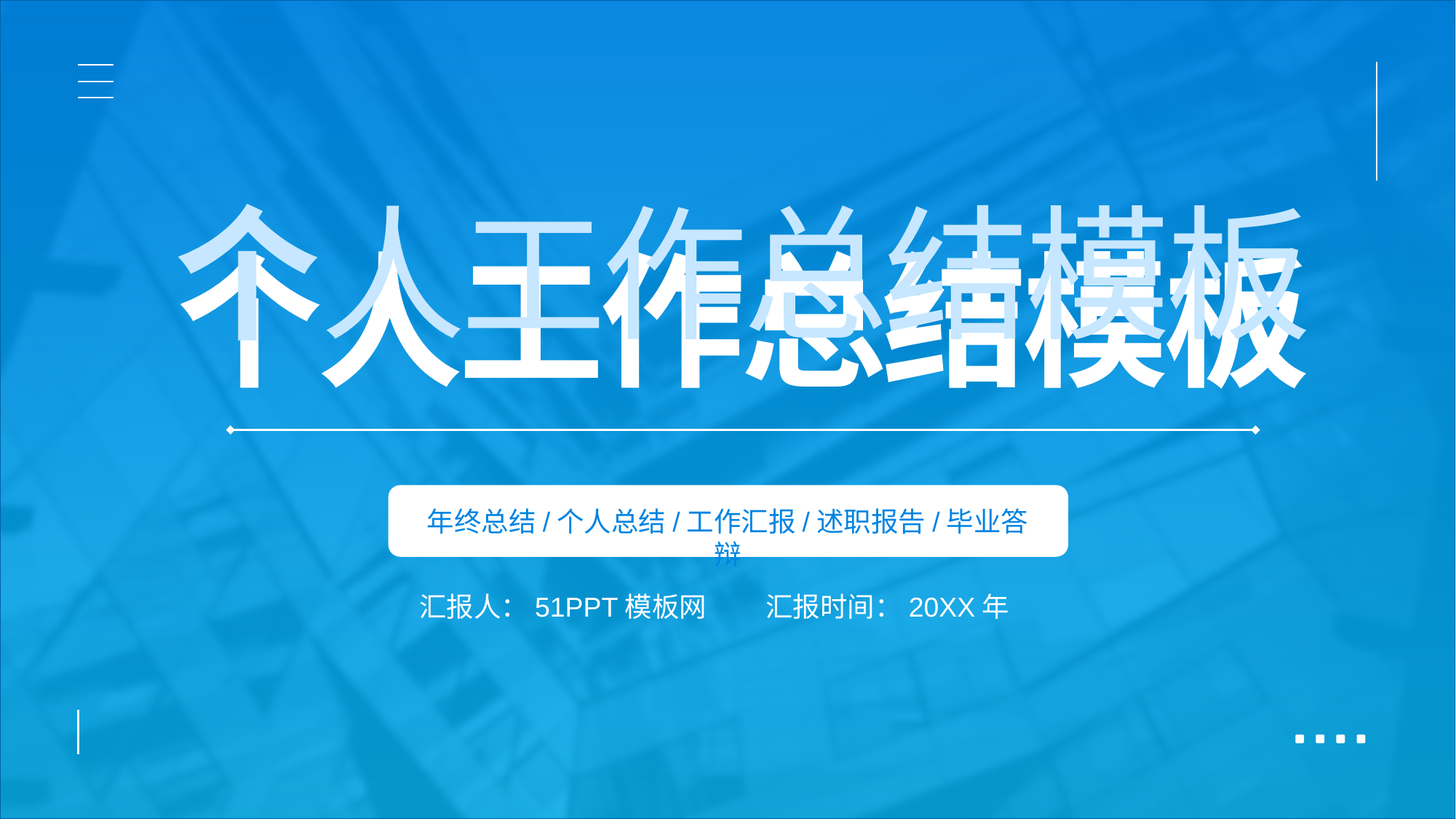

个人工作总结模板
个人工作总结模板

年终总结/个人总结/工作汇报/述职报告/毕业答辩
汇报时间：20XX年
汇报人：51PPT模板网